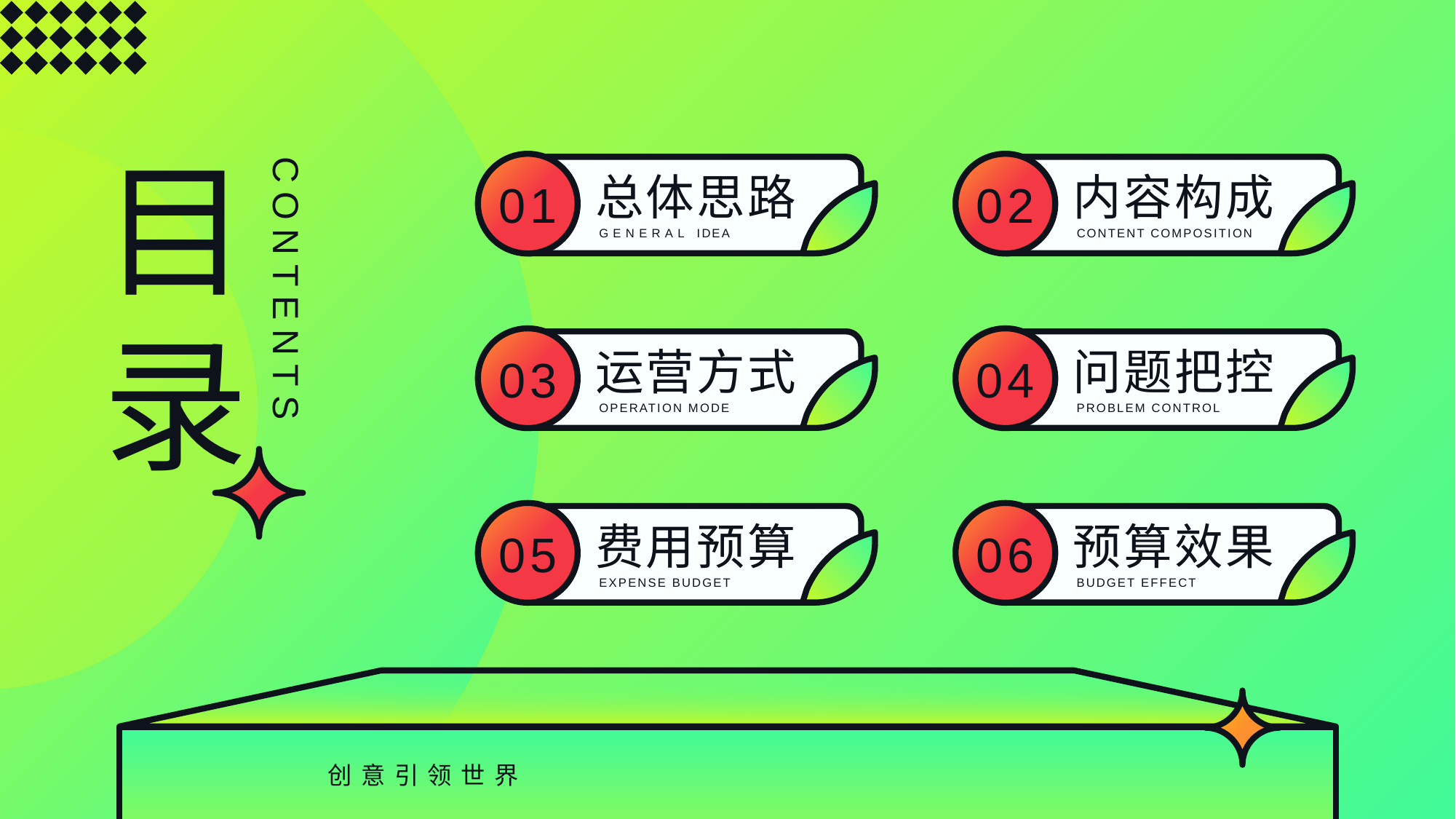

总体思路
内容构成
GENERAL IDEA
CONTENT COMPOSITION
运营方式
问题把控
OPERATION MODE
PROBLEM CONTROL
费用预算
预算效果
EXPENSE BUDGET
BUDGET EFFECT
创意引领世界